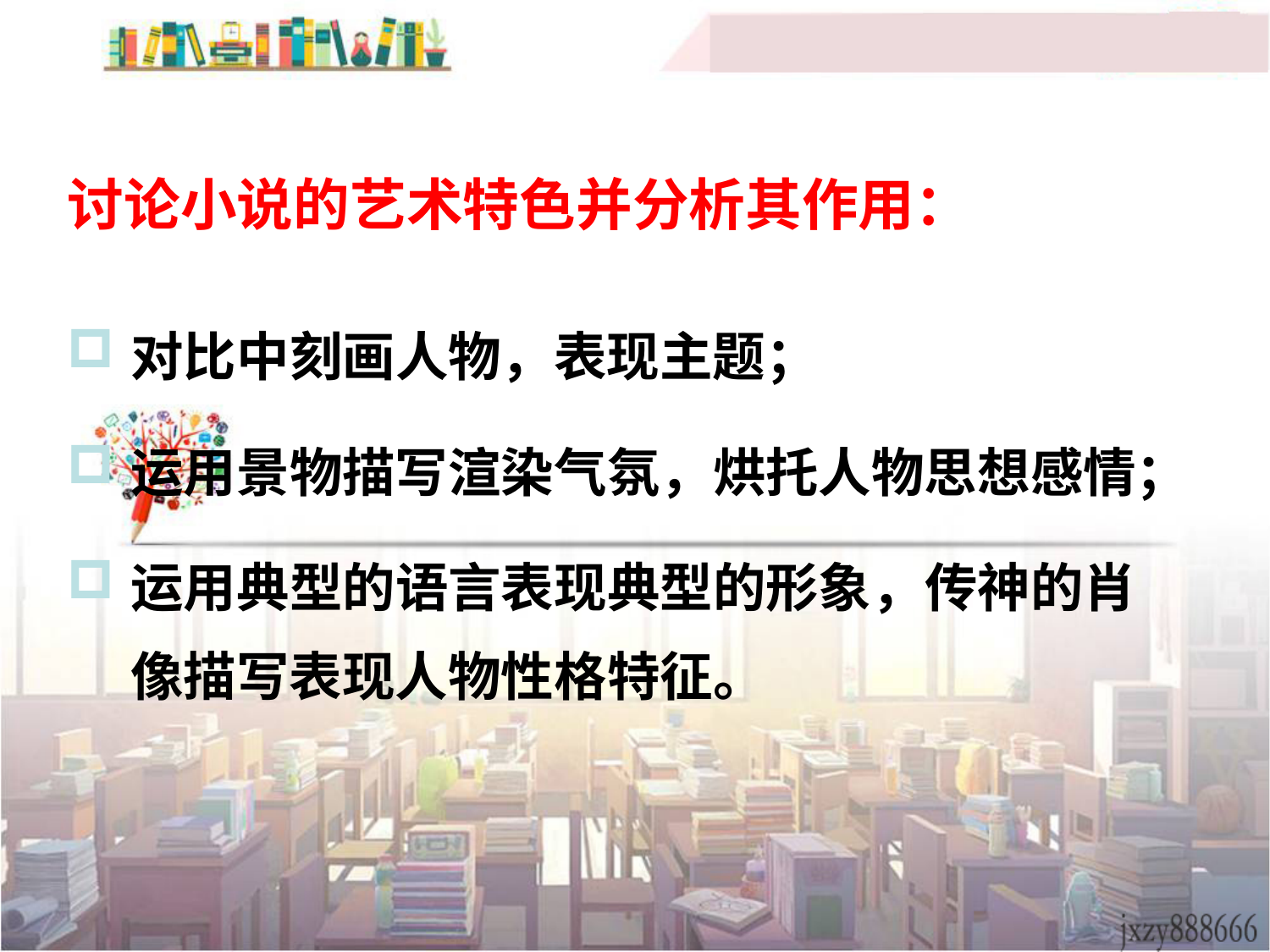

讨论小说的艺术特色并分析其作用：
对比中刻画人物，表现主题；
运用景物描写渲染气氛，烘托人物思想感情；
运用典型的语言表现典型的形象，传神的肖像描写表现人物性格特征。